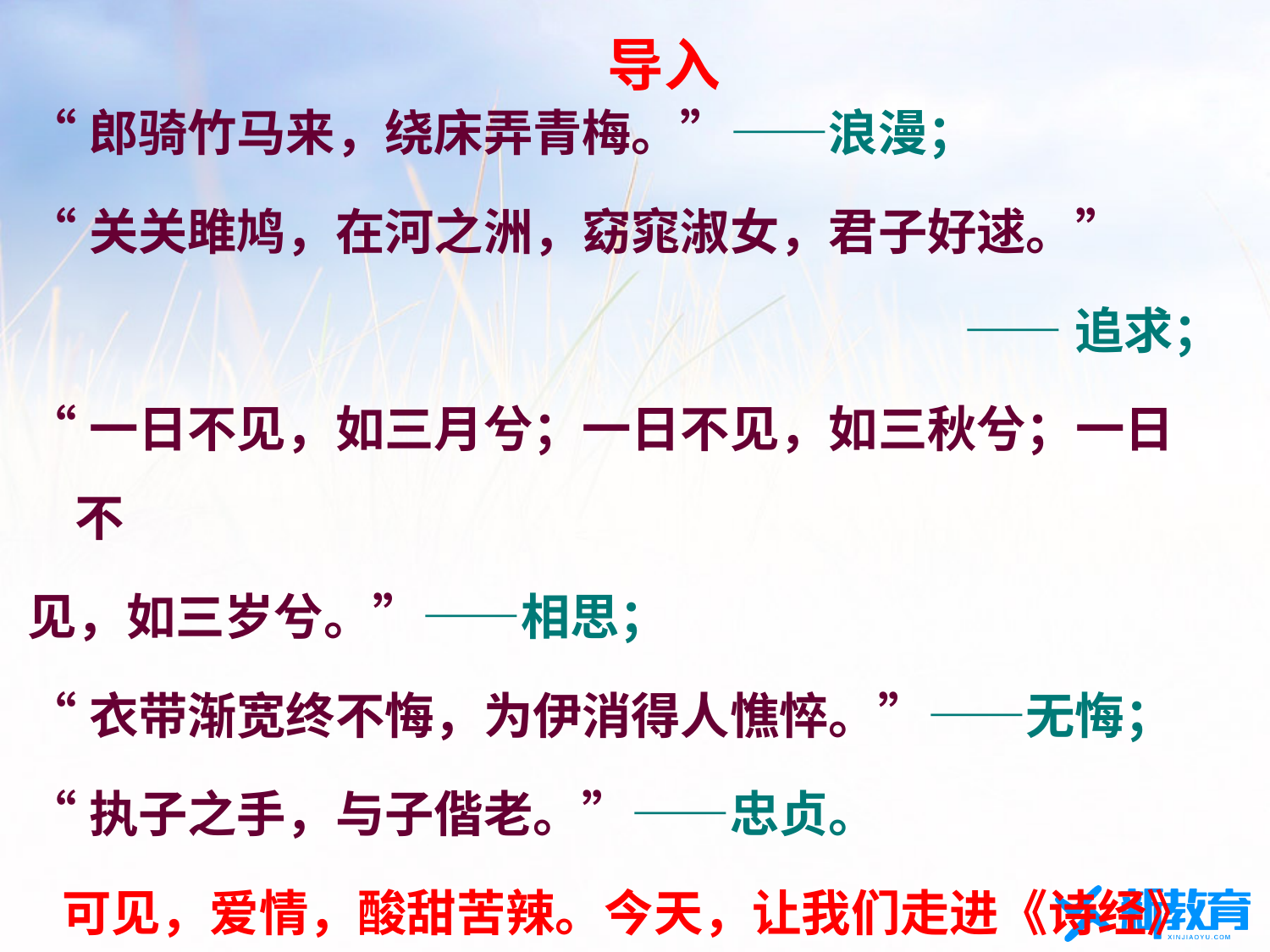

# 导入
“郎骑竹马来，绕床弄青梅。”——浪漫；
“关关雎鸠，在河之洲，窈窕淑女，君子好逑。”
——追求；
“一日不见，如三月兮；一日不见，如三秋兮；一日不
见，如三岁兮。”——相思；
“衣带渐宽终不悔，为伊消得人憔悴。”——无悔；
“执子之手，与子偕老。”——忠贞。
  可见，爱情，酸甜苦辣。今天，让我们走进《诗经》之名篇《氓》，去领略女主人公的悲欢离合吧。